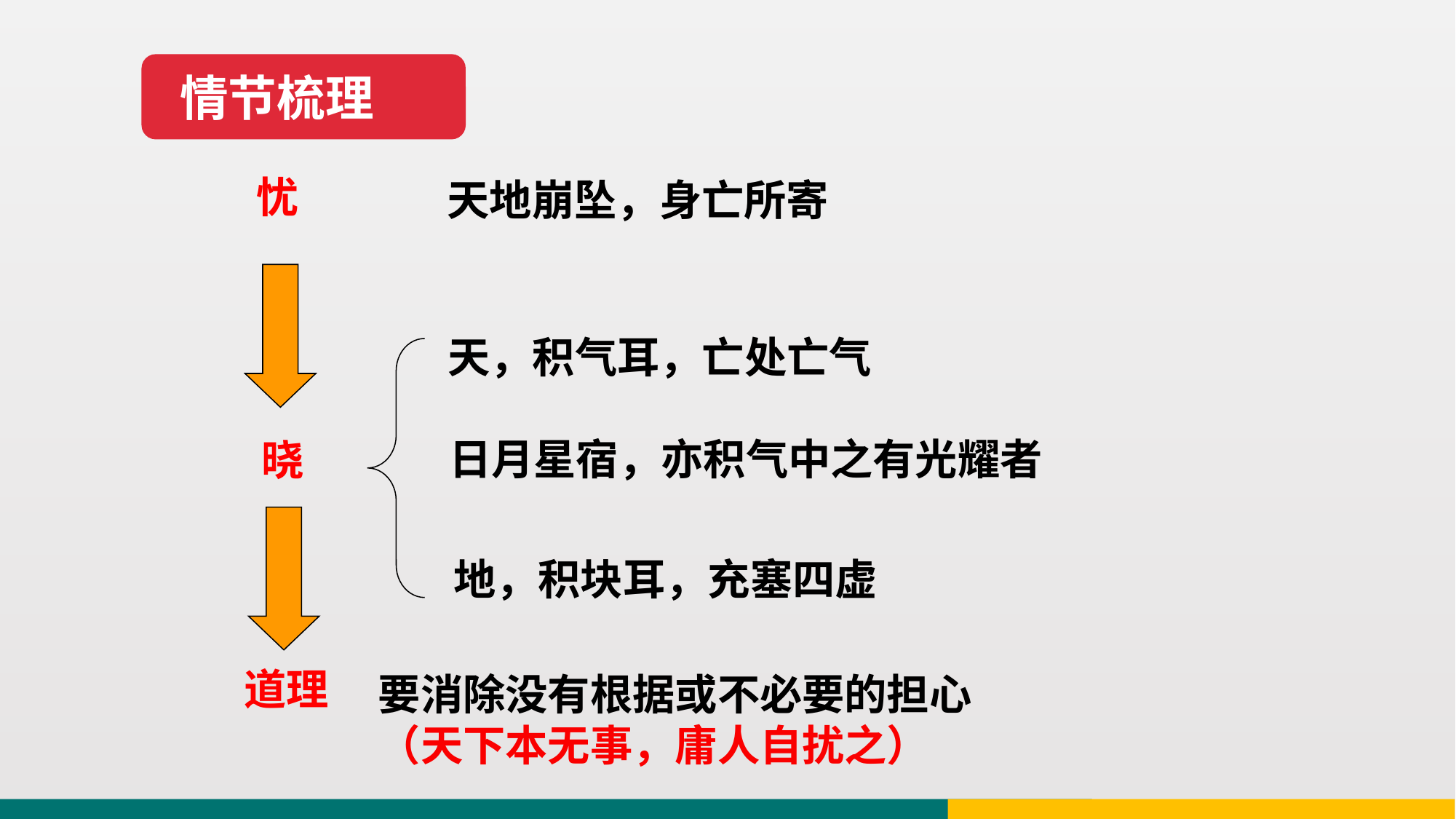

情节梳理

忧
天地崩坠，身亡所寄

天，积气耳，亡处亡气

日月星宿，亦积气中之有光耀者
晓

地，积块耳，充塞四虚

道理
要消除没有根据或不必要的担心
（天下本无事，庸人自扰之）